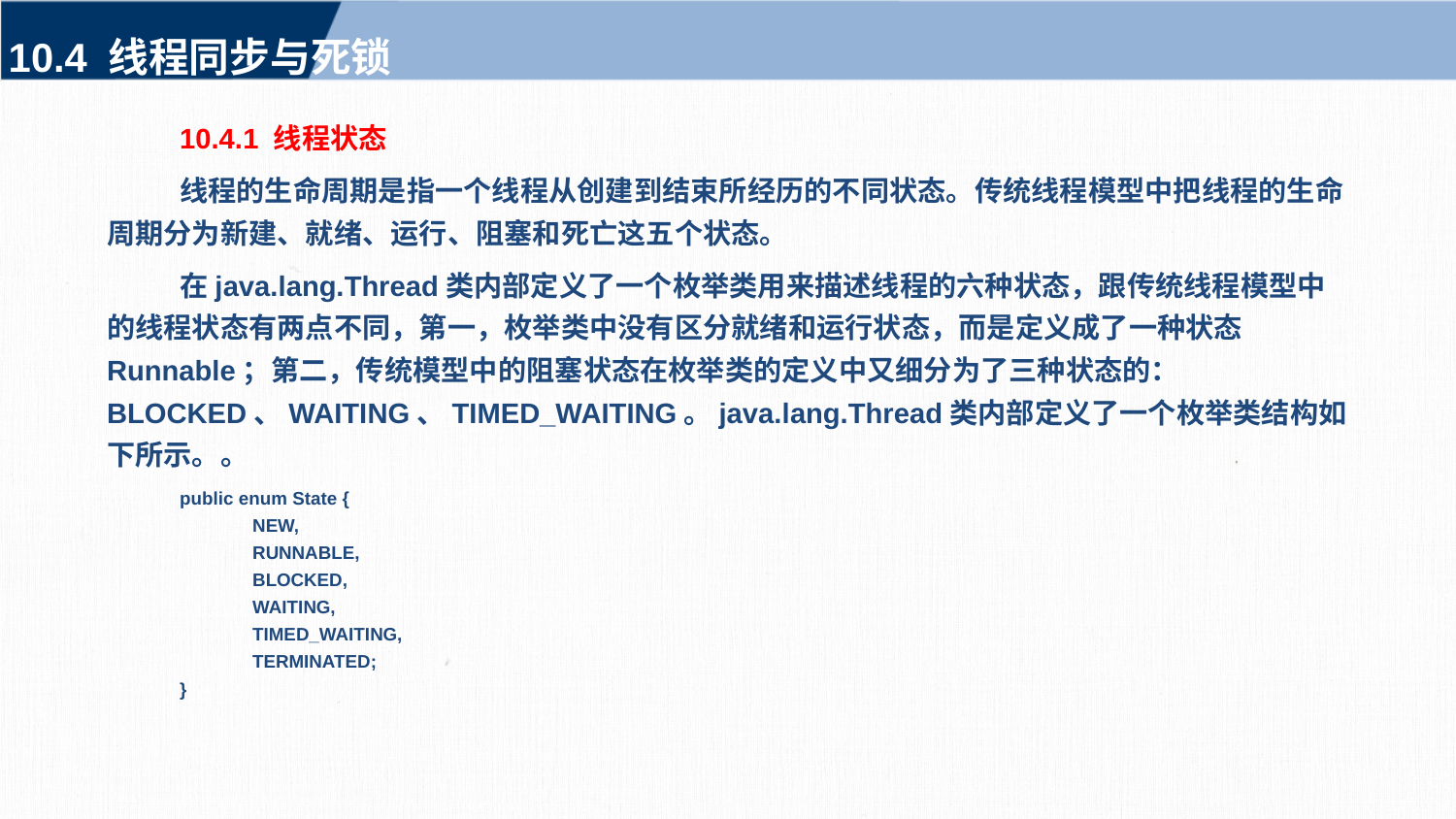

10.4 线程同步与死锁

10.4.1 线程状态
线程的生命周期是指一个线程从创建到结束所经历的不同状态。传统线程模型中把线程的生命周期分为新建、就绪、运行、阻塞和死亡这五个状态。
在java.lang.Thread类内部定义了一个枚举类用来描述线程的六种状态，跟传统线程模型中的线程状态有两点不同，第一，枚举类中没有区分就绪和运行状态，而是定义成了一种状态Runnable；第二，传统模型中的阻塞状态在枚举类的定义中又细分为了三种状态的：BLOCKED、WAITING、TIMED_WAITING。java.lang.Thread类内部定义了一个枚举类结构如下所示。。
public enum State {
NEW,
RUNNABLE,
BLOCKED,
WAITING,
TIMED_WAITING,
TERMINATED;
}